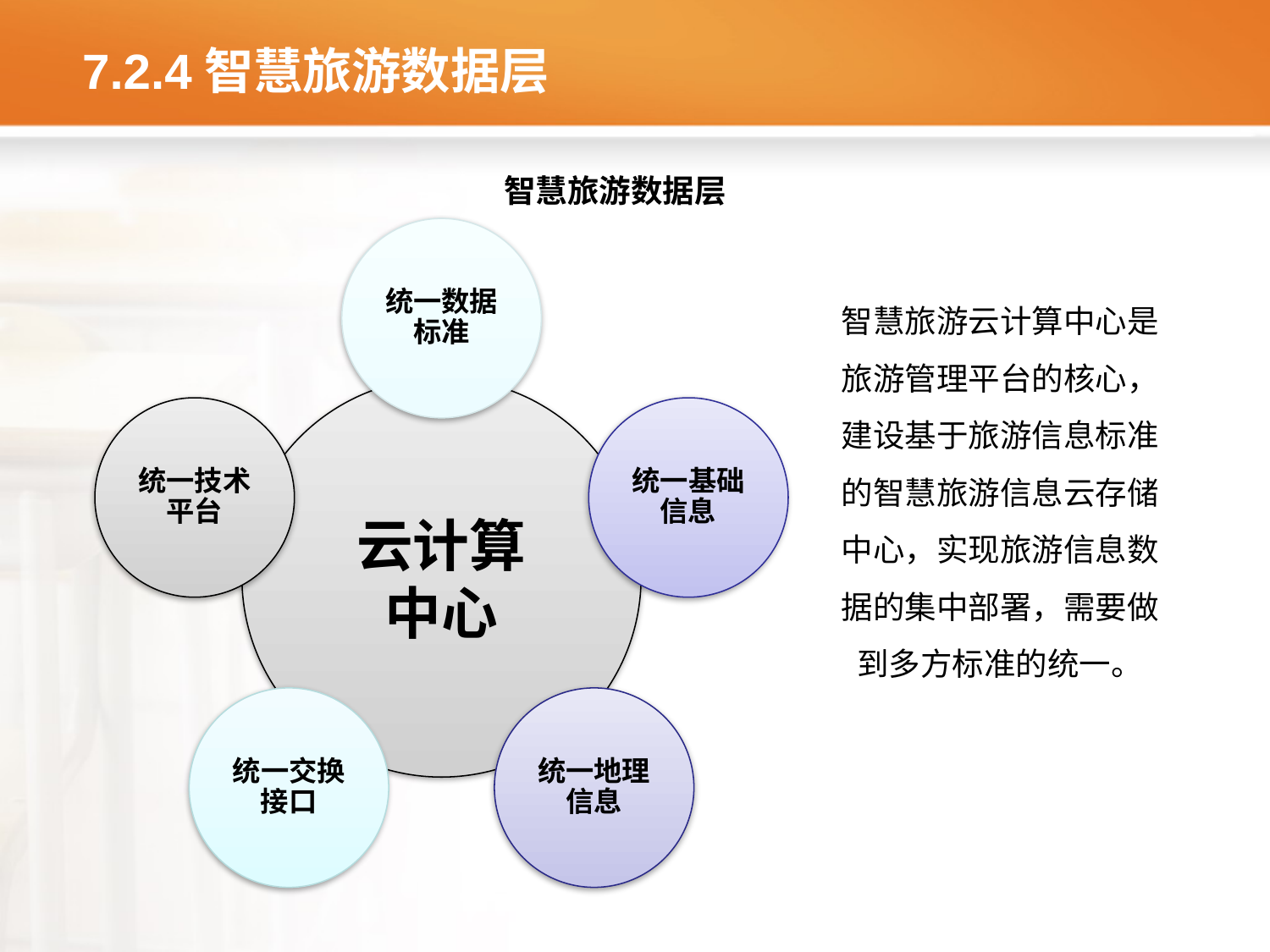

# 7.2.4智慧旅游数据层
智慧旅游数据层
云计算
中心
统一数据标准
统一基础信息
统一地理信息
统一交换接口
统一技术平台
智慧旅游云计算中心是旅游管理平台的核心，建设基于旅游信息标准的智慧旅游信息云存储中心，实现旅游信息数据的集中部署，需要做到多方标准的统一。